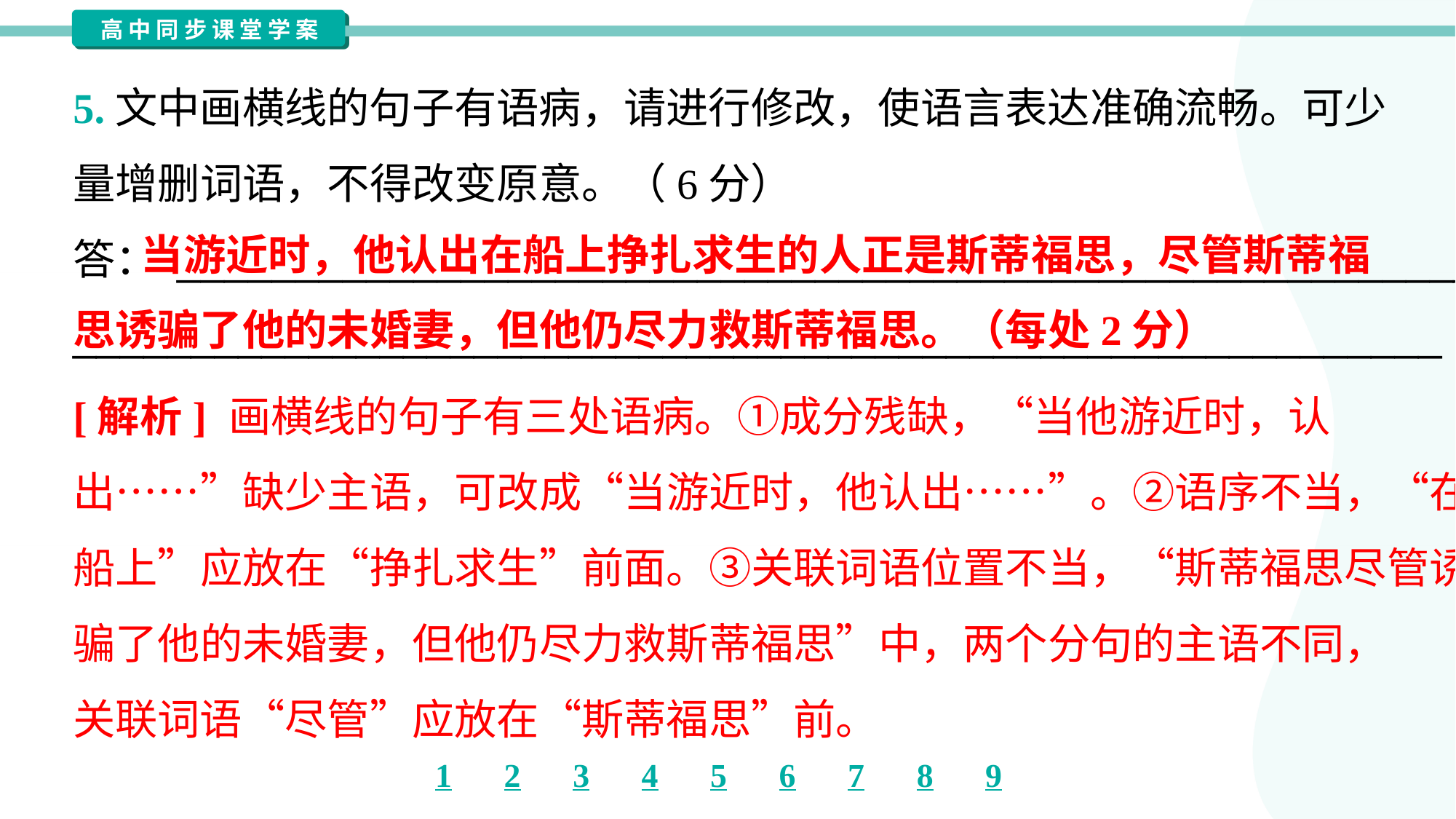

5.文中画横线的句子有语病，请进行修改，使语言表达准确流畅。可少
量增删词语，不得改变原意。（6分）
答： ________________________________________________________
__________________________________________________________
      当游近时，他认出在船上挣扎求生的人正是斯蒂福思，尽管斯蒂福思诱骗了他的未婚妻，但他仍尽力救斯蒂福思。（每处2分）
[解析] 画横线的句子有三处语病。①成分残缺，“当他游近时，认
出……”缺少主语，可改成“当游近时，他认出……”。②语序不当，“在
船上”应放在“挣扎求生”前面。③关联词语位置不当，“斯蒂福思尽管诱
骗了他的未婚妻，但他仍尽力救斯蒂福思”中，两个分句的主语不同，
关联词语“尽管”应放在“斯蒂福思”前。